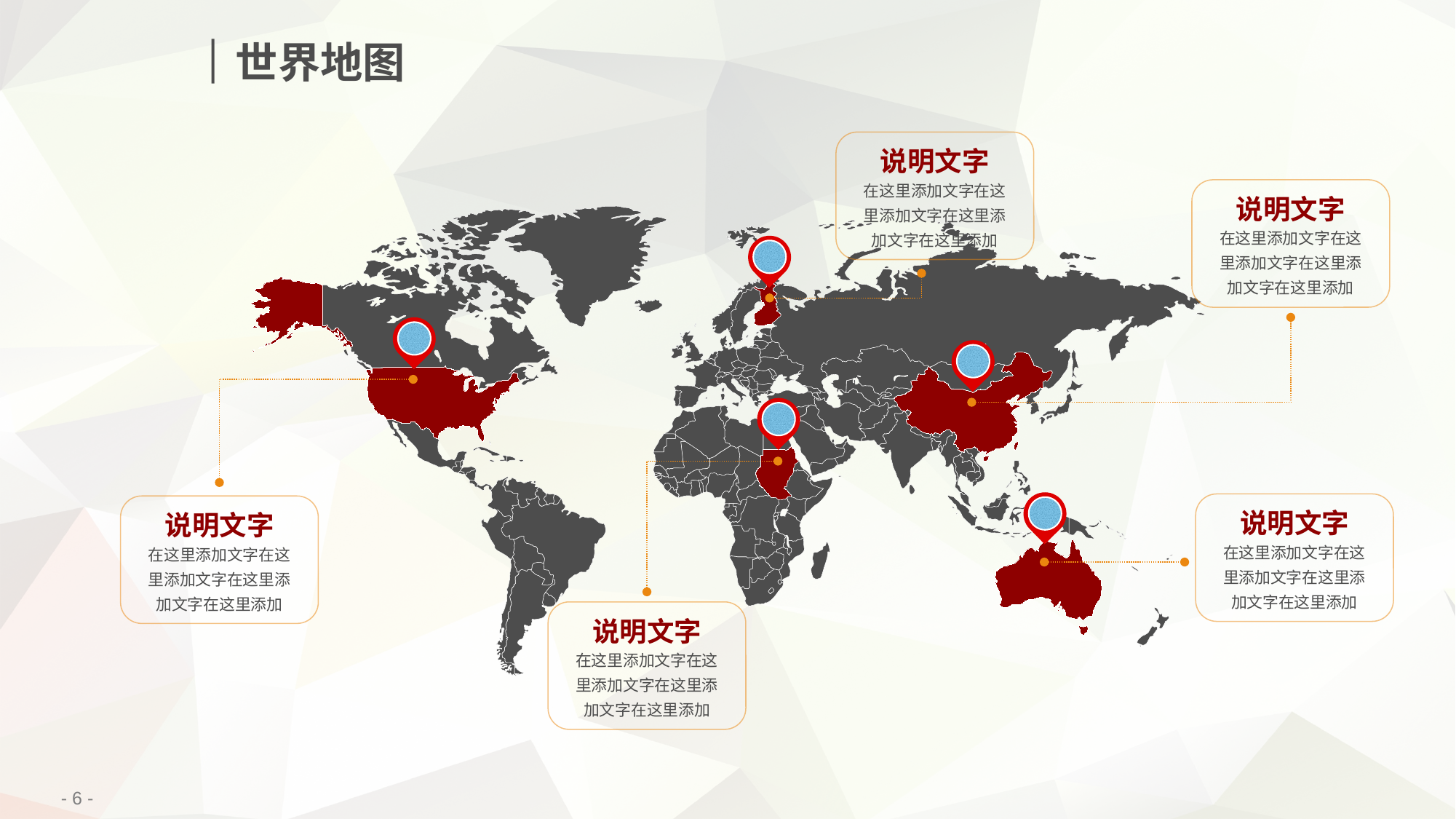

世界地图

说明文字

在这里添加文字在这里添加文字在这里添加文字在这里添加
说明文字

在这里添加文字在这里添加文字在这里添加文字在这里添加

说明文字

在这里添加文字在这里添加文字在这里添加文字在这里添加

说明文字

在这里添加文字在这里添加文字在这里添加文字在这里添加
说明文字

在这里添加文字在这里添加文字在这里添加文字在这里添加